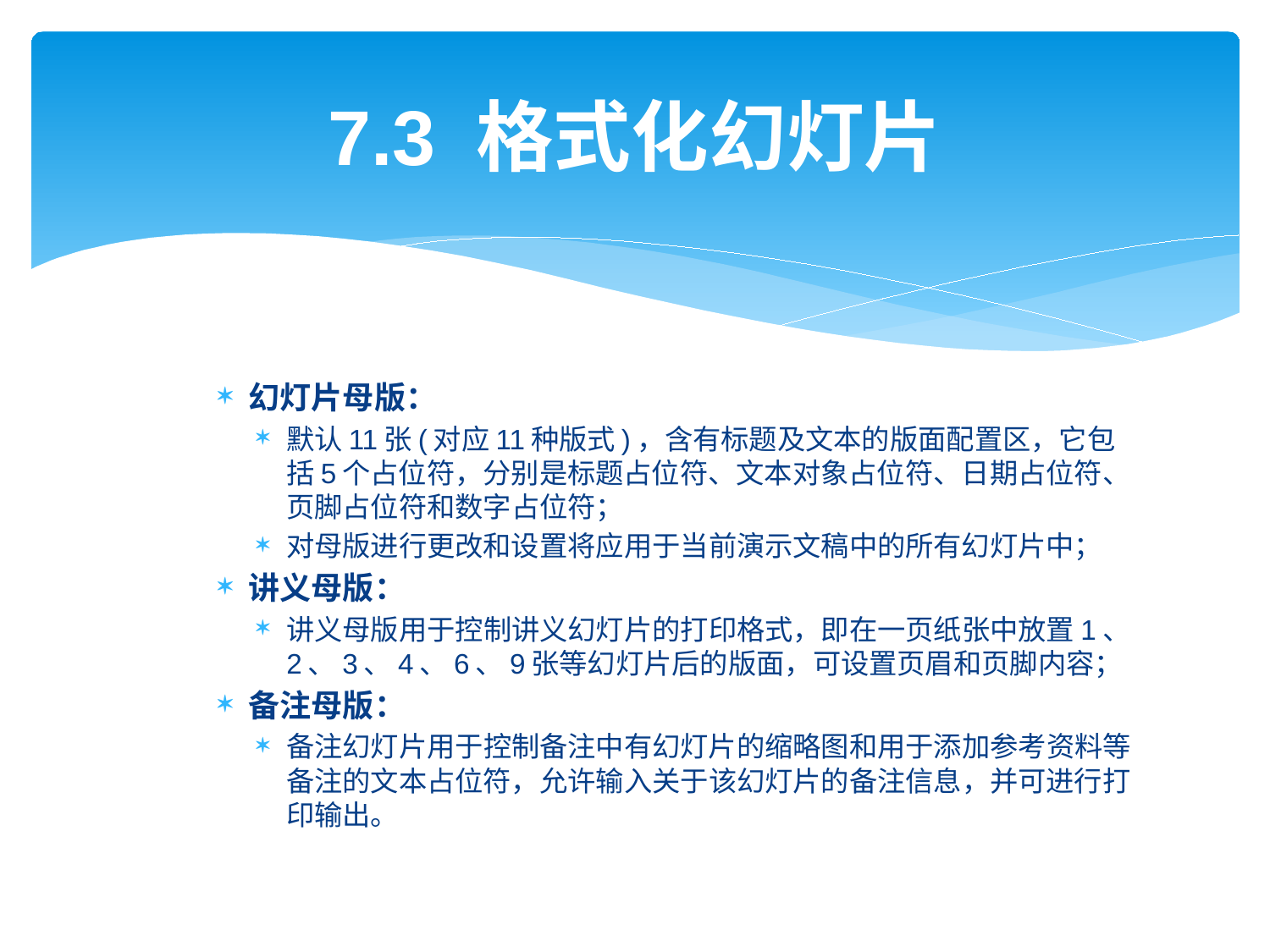

# 7.3 格式化幻灯片
幻灯片母版：
默认11张(对应11种版式)，含有标题及文本的版面配置区，它包括5个占位符，分别是标题占位符、文本对象占位符、日期占位符、页脚占位符和数字占位符；
对母版进行更改和设置将应用于当前演示文稿中的所有幻灯片中；
讲义母版：
讲义母版用于控制讲义幻灯片的打印格式，即在一页纸张中放置1、2、3、4、6、9张等幻灯片后的版面，可设置页眉和页脚内容；
备注母版：
备注幻灯片用于控制备注中有幻灯片的缩略图和用于添加参考资料等备注的文本占位符，允许输入关于该幻灯片的备注信息，并可进行打印输出。